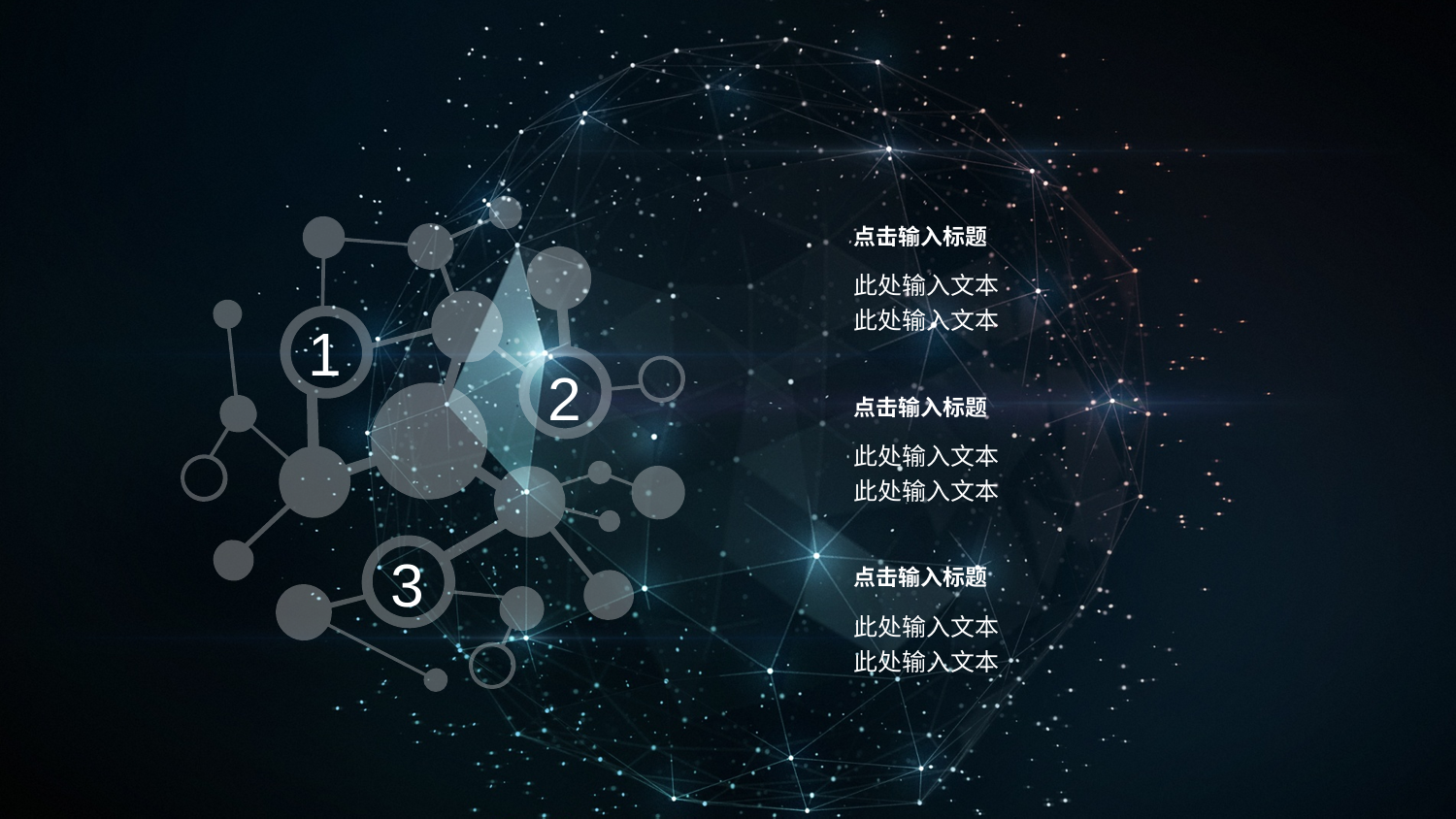

1
2
3
点击输入标题
此处输入文本
此处输入文本
点击输入标题
此处输入文本
此处输入文本
点击输入标题
此处输入文本
此处输入文本